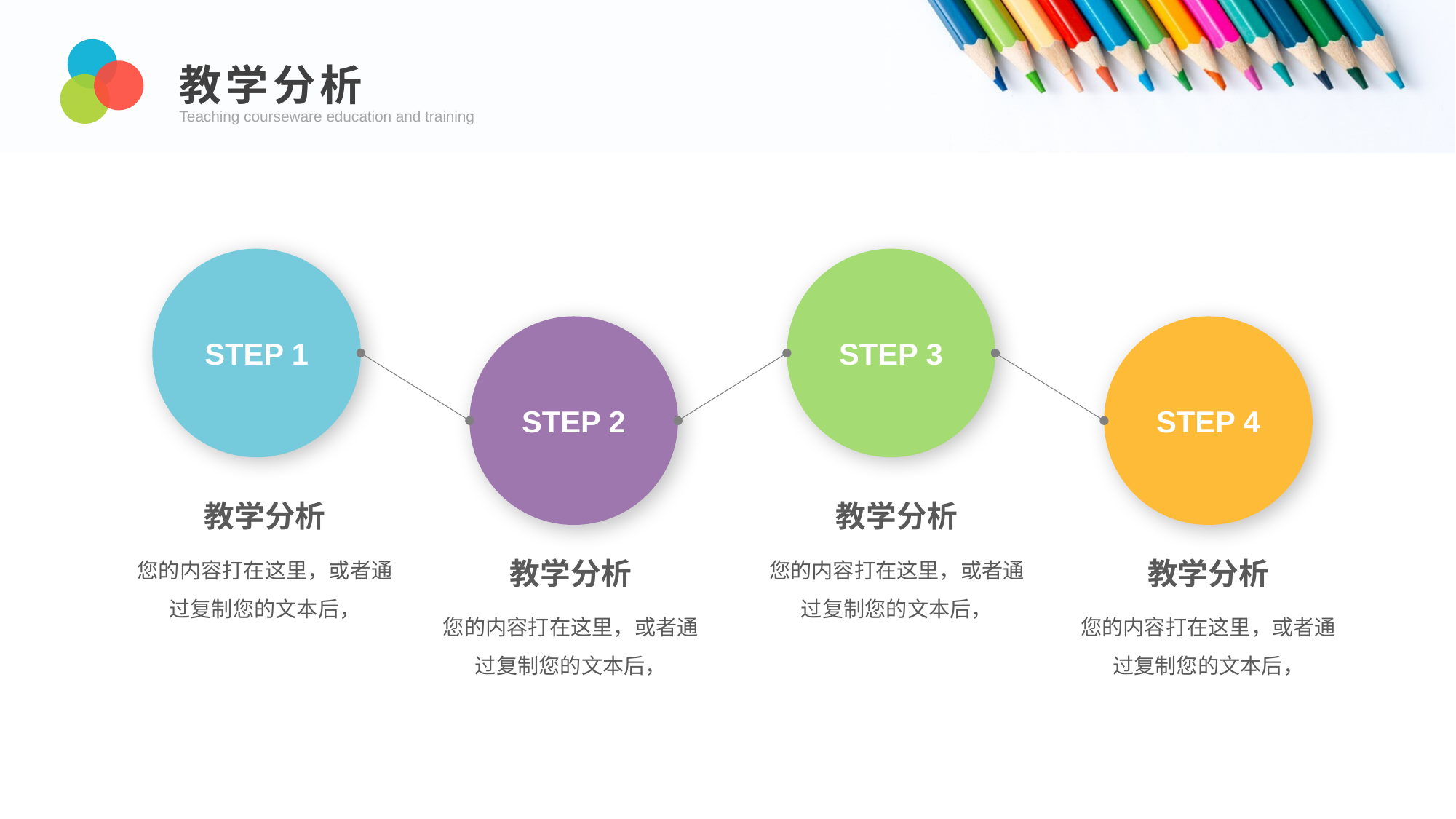

教学分析
Teaching courseware education and training
STEP 1
STEP 3
STEP 2
STEP 4
教学分析
您的内容打在这里，或者通过复制您的文本后，
教学分析
您的内容打在这里，或者通过复制您的文本后，
教学分析
您的内容打在这里，或者通过复制您的文本后，
教学分析
您的内容打在这里，或者通过复制您的文本后，